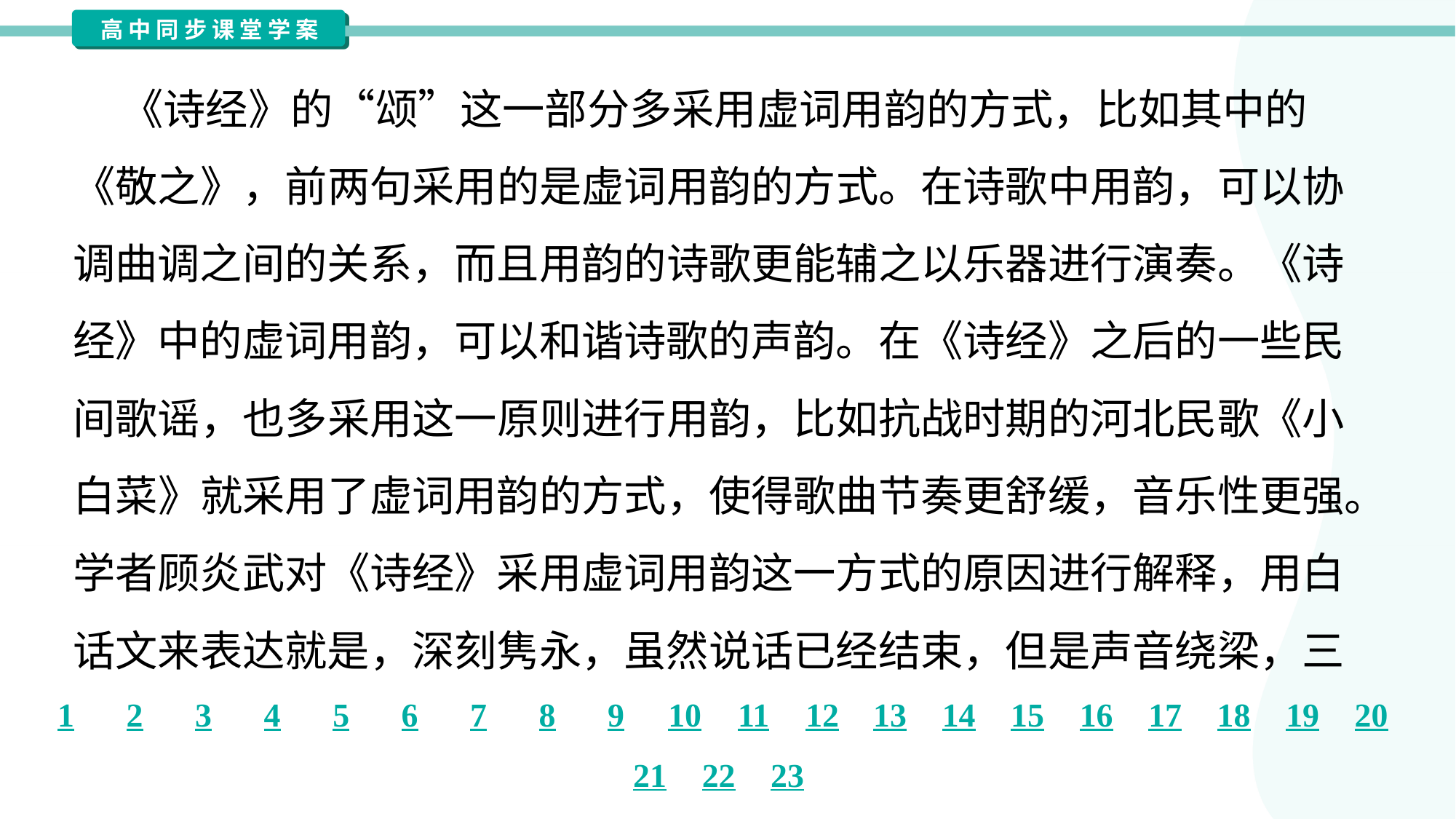

《诗经》的“颂”这一部分多采用虚词用韵的方式，比如其中的
《敬之》，前两句采用的是虚词用韵的方式。在诗歌中用韵，可以协
调曲调之间的关系，而且用韵的诗歌更能辅之以乐器进行演奏。《诗
经》中的虚词用韵，可以和谐诗歌的声韵。在《诗经》之后的一些民
间歌谣，也多采用这一原则进行用韵，比如抗战时期的河北民歌《小
白菜》就采用了虚词用韵的方式，使得歌曲节奏更舒缓，音乐性更强。
学者顾炎武对《诗经》采用虚词用韵这一方式的原因进行解释，用白
话文来表达就是，深刻隽永，虽然说话已经结束，但是声音绕梁，三